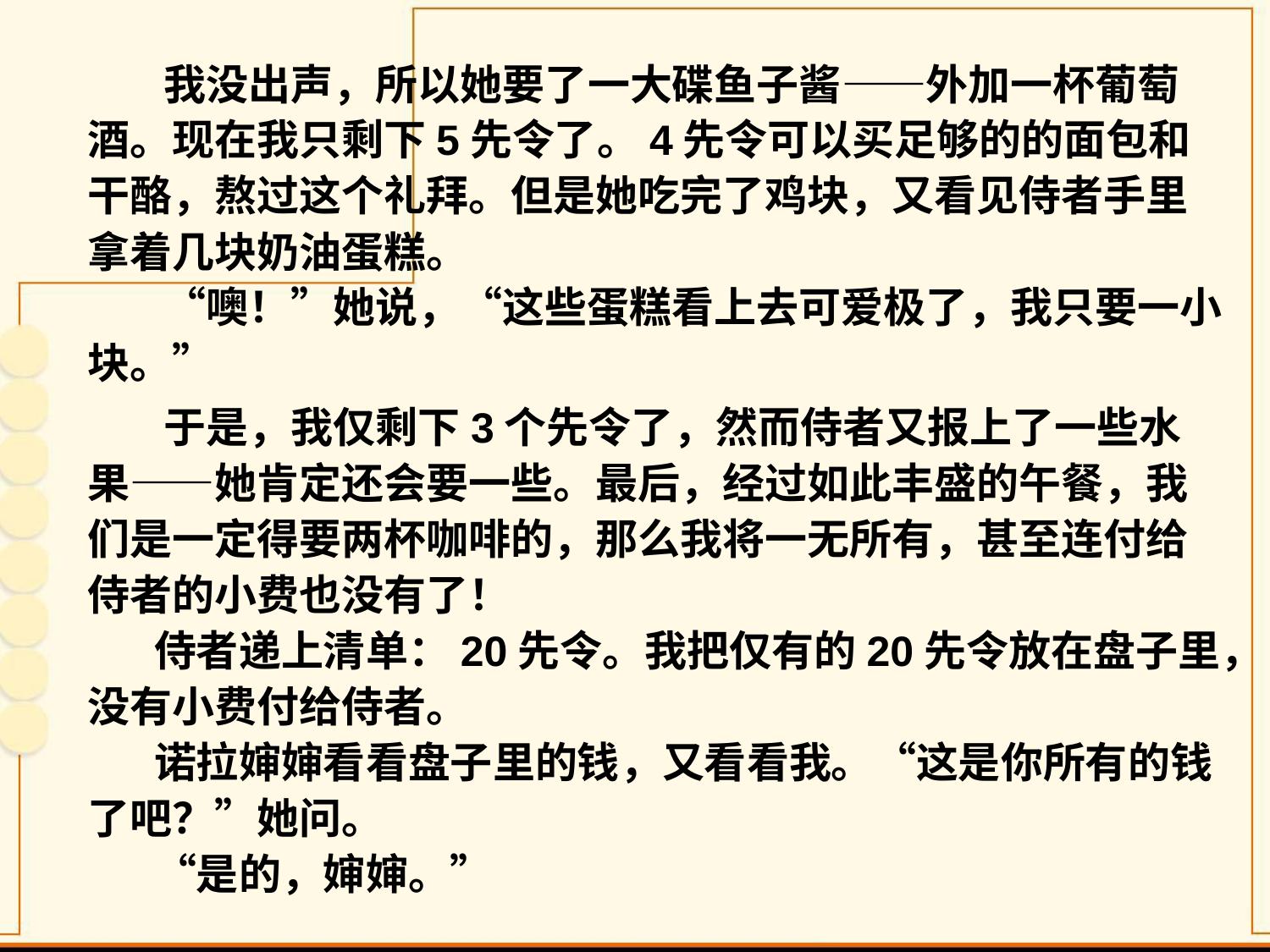

我没出声，所以她要了一大碟鱼子酱——外加一杯葡萄酒。现在我只剩下5先令了。4先令可以买足够的的面包和干酪，熬过这个礼拜。但是她吃完了鸡块，又看见侍者手里拿着几块奶油蛋糕。
        “噢！”她说，“这些蛋糕看上去可爱极了，我只要一小块。”
       于是，我仅剩下3个先令了，然而侍者又报上了一些水果——她肯定还会要一些。最后，经过如此丰盛的午餐，我们是一定得要两杯咖啡的，那么我将一无所有，甚至连付给侍者的小费也没有了！
       侍者递上清单：20先令。我把仅有的20先令放在盘子里，没有小费付给侍者。
       诺拉婶婶看看盘子里的钱，又看看我。“这是你所有的钱了吧？”她问。
       “是的，婶婶。”